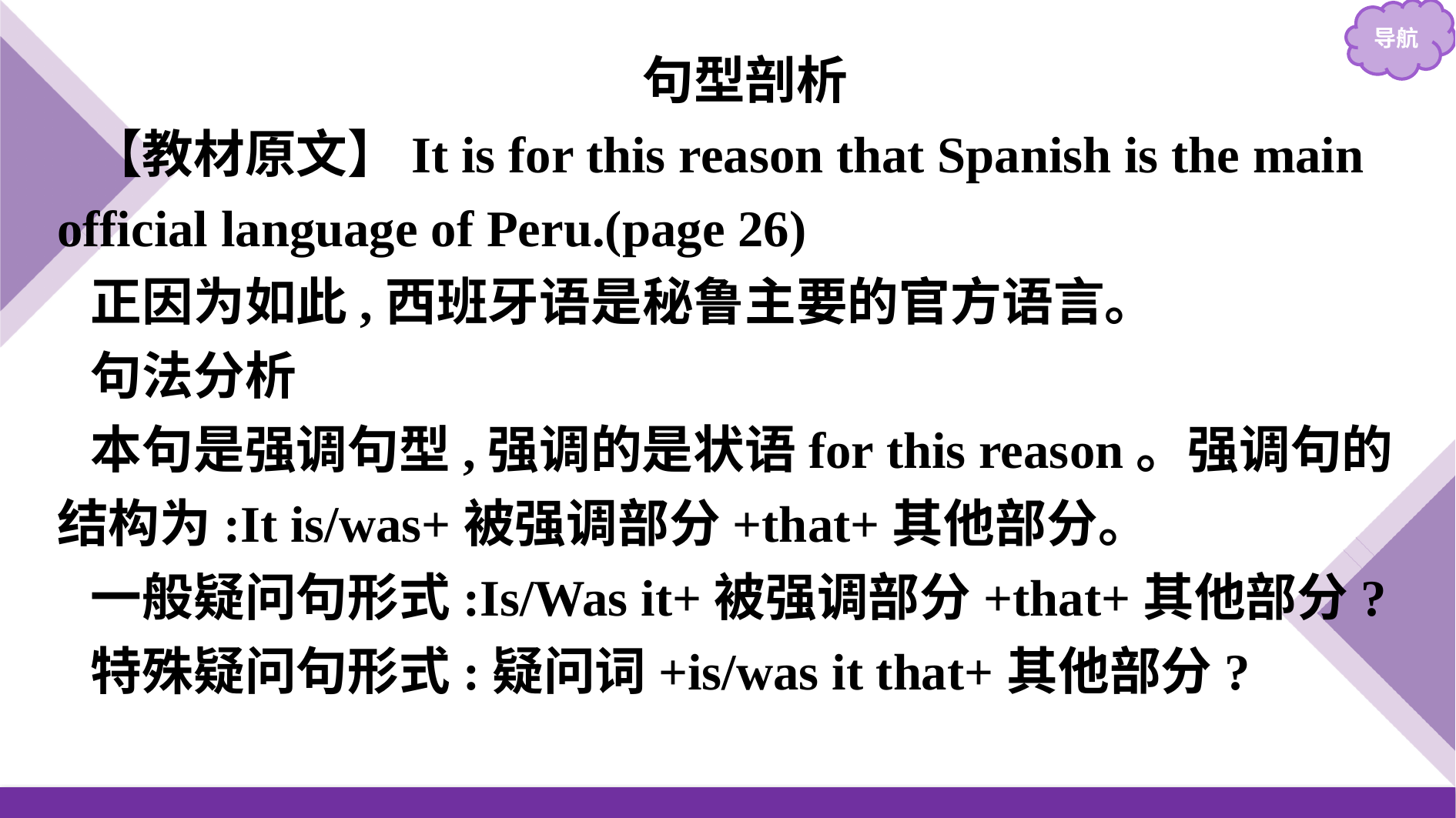

句型剖析
【教材原文】It is for this reason that Spanish is the main official language of Peru.(page 26)
正因为如此,西班牙语是秘鲁主要的官方语言。
句法分析
本句是强调句型,强调的是状语for this reason。强调句的结构为:It is/was+被强调部分+that+其他部分。
一般疑问句形式:Is/Was it+被强调部分+that+其他部分?
特殊疑问句形式:疑问词+is/was it that+其他部分?